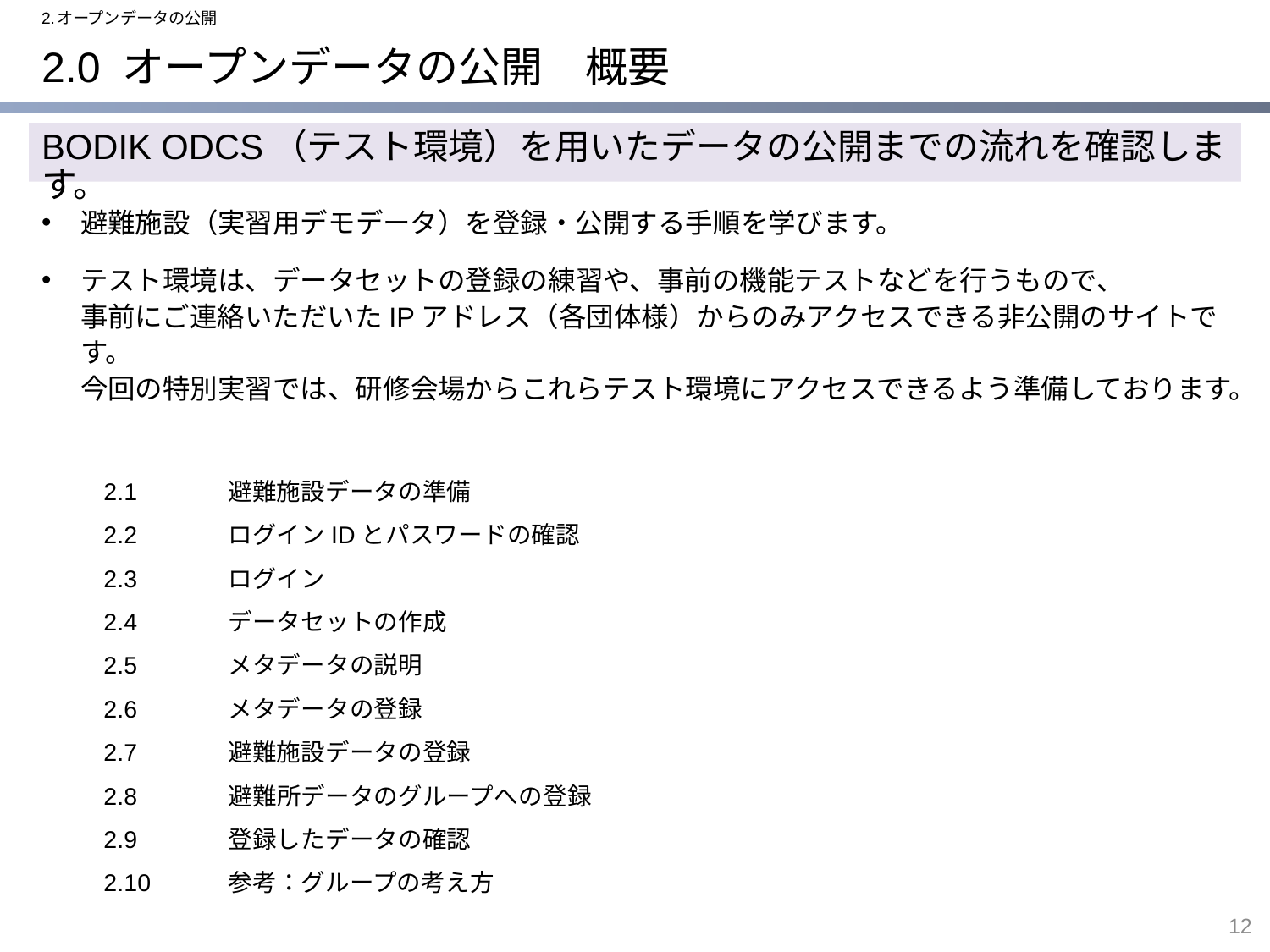

2.オープンデータの公開
# 2.0 オープンデータの公開　概要
BODIK ODCS（テスト環境）を用いたデータの公開までの流れを確認します。
避難施設（実習用デモデータ）を登録・公開する手順を学びます。
テスト環境は、データセットの登録の練習や、事前の機能テストなどを行うもので、
事前にご連絡いただいたIPアドレス（各団体様）からのみアクセスできる非公開のサイトです。
今回の特別実習では、研修会場からこれらテスト環境にアクセスできるよう準備しております。

2.1	避難施設データの準備
2.2	ログインIDとパスワードの確認
2.3	ログイン
2.4	データセットの作成
2.5	メタデータの説明
2.6	メタデータの登録
2.7	避難施設データの登録
2.8	避難所データのグループへの登録
2.9	登録したデータの確認
2.10	参考：グループの考え方